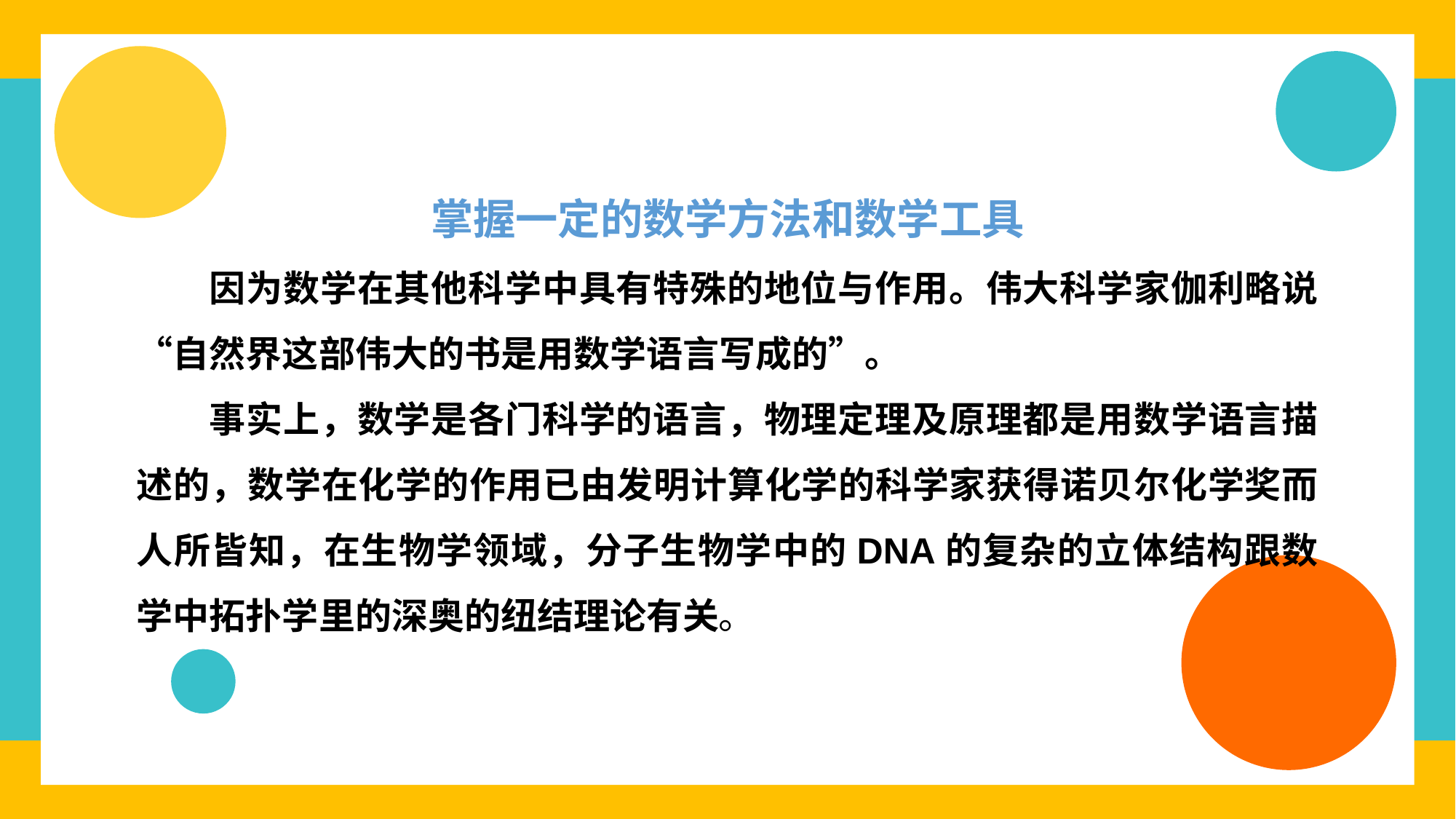

掌握一定的数学方法和数学工具
因为数学在其他科学中具有特殊的地位与作用。伟大科学家伽利略说“自然界这部伟大的书是用数学语言写成的”。
事实上，数学是各门科学的语言，物理定理及原理都是用数学语言描述的，数学在化学的作用已由发明计算化学的科学家获得诺贝尔化学奖而人所皆知，在生物学领域，分子生物学中的DNA的复杂的立体结构跟数学中拓扑学里的深奥的纽结理论有关。